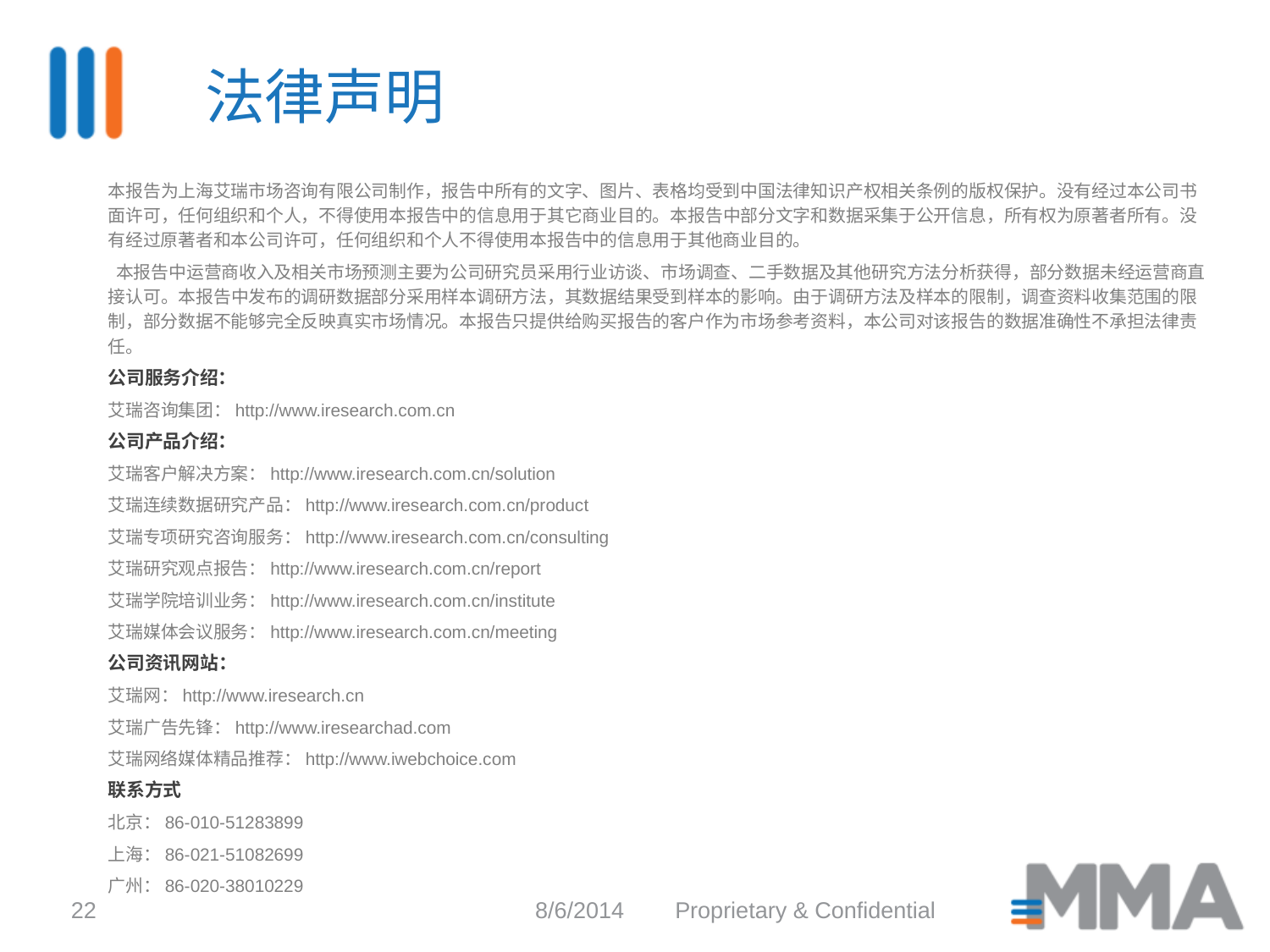

法律声明

本报告为上海艾瑞市场咨询有限公司制作，报告中所有的文字、图片、表格均受到中国法律知识产权相关条例的版权保护。没有经过本公司书面许可，任何组织和个人，不得使用本报告中的信息用于其它商业目的。本报告中部分文字和数据采集于公开信息，所有权为原著者所有。没有经过原著者和本公司许可，任何组织和个人不得使用本报告中的信息用于其他商业目的。
 本报告中运营商收入及相关市场预测主要为公司研究员采用行业访谈、市场调查、二手数据及其他研究方法分析获得，部分数据未经运营商直接认可。本报告中发布的调研数据部分采用样本调研方法，其数据结果受到样本的影响。由于调研方法及样本的限制，调查资料收集范围的限制，部分数据不能够完全反映真实市场情况。本报告只提供给购买报告的客户作为市场参考资料，本公司对该报告的数据准确性不承担法律责任。
公司服务介绍：
艾瑞咨询集团：http://www.iresearch.com.cn
公司产品介绍：
艾瑞客户解决方案：http://www.iresearch.com.cn/solution
艾瑞连续数据研究产品：http://www.iresearch.com.cn/product
艾瑞专项研究咨询服务：http://www.iresearch.com.cn/consulting
艾瑞研究观点报告：http://www.iresearch.com.cn/report
艾瑞学院培训业务：http://www.iresearch.com.cn/institute
艾瑞媒体会议服务：http://www.iresearch.com.cn/meeting
公司资讯网站：
艾瑞网：http://www.iresearch.cn
艾瑞广告先锋：http://www.iresearchad.com
艾瑞网络媒体精品推荐：http://www.iwebchoice.com
联系方式
北京：86-010-51283899
上海：86-021-51082699
广州：86-020-38010229

22
8/6/2014
Proprietary & Confidential